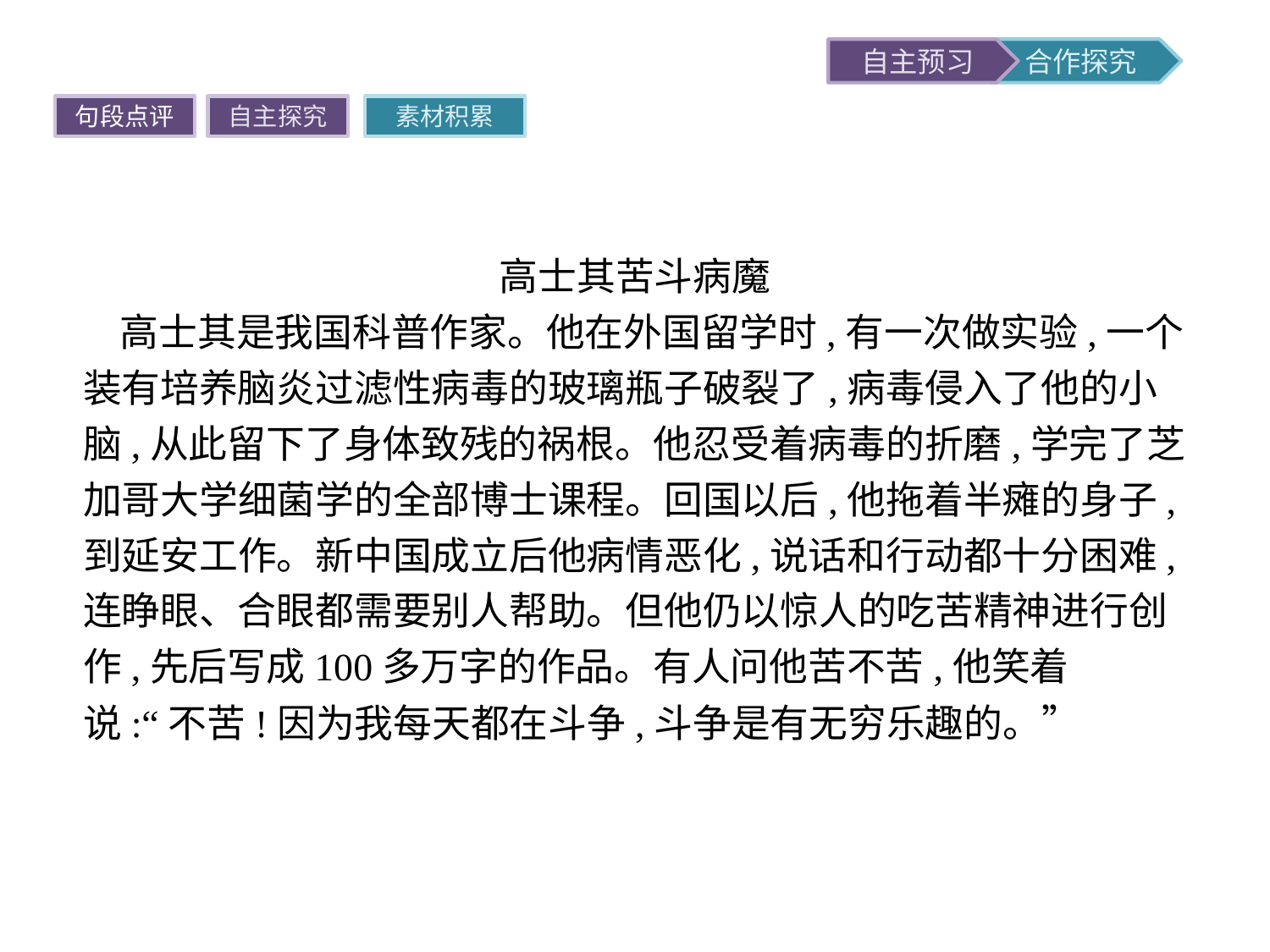

句段点评
自主探究
素材积累
高士其苦斗病魔
高士其是我国科普作家。他在外国留学时,有一次做实验,一个装有培养脑炎过滤性病毒的玻璃瓶子破裂了,病毒侵入了他的小脑,从此留下了身体致残的祸根。他忍受着病毒的折磨,学完了芝加哥大学细菌学的全部博士课程。回国以后,他拖着半瘫的身子,到延安工作。新中国成立后他病情恶化,说话和行动都十分困难,连睁眼、合眼都需要别人帮助。但他仍以惊人的吃苦精神进行创作,先后写成100多万字的作品。有人问他苦不苦,他笑着说:“不苦!因为我每天都在斗争,斗争是有无穷乐趣的。”